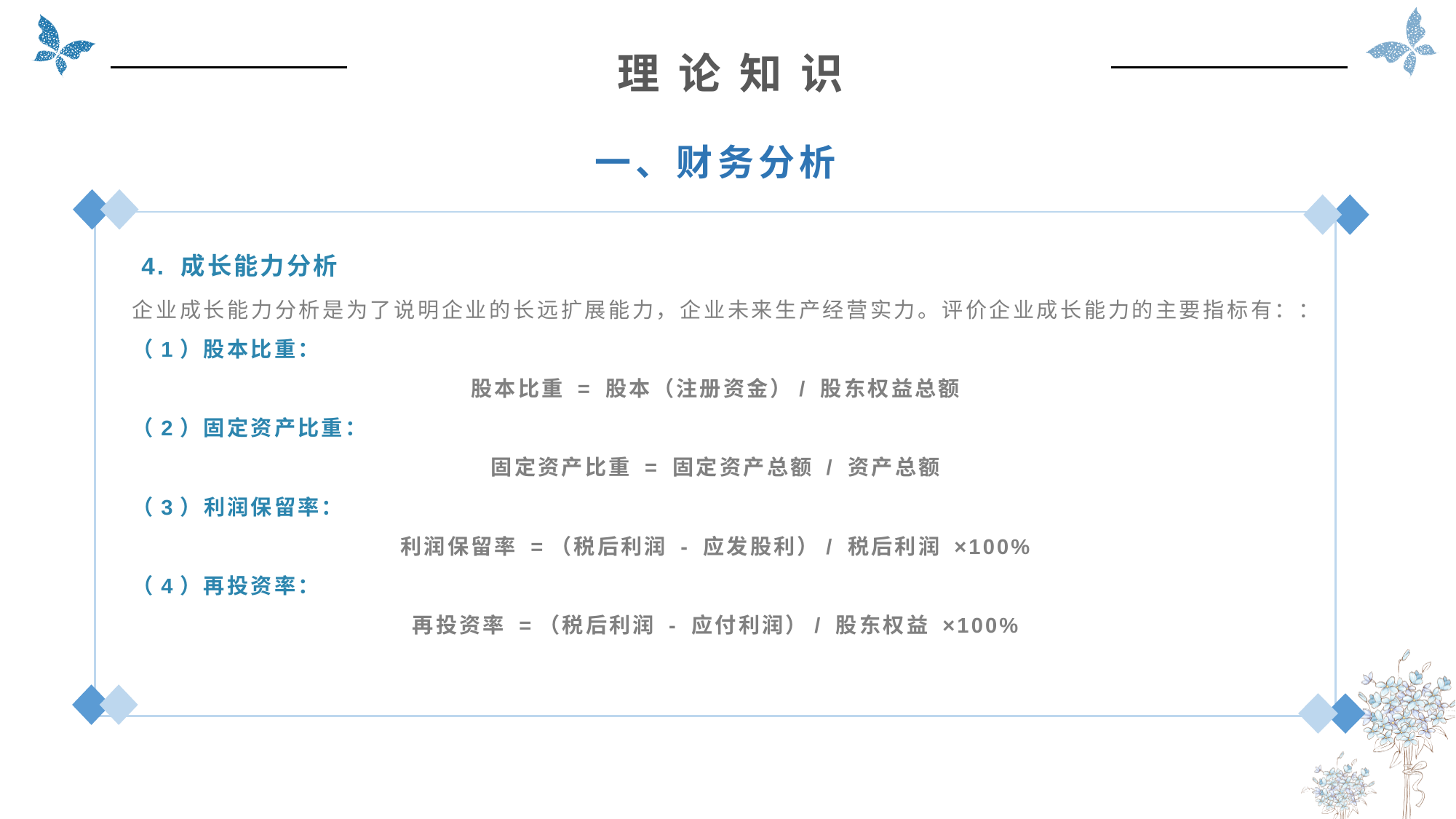

理 论 知 识
一、财务分析

 4. 成长能力分析
企业成长能力分析是为了说明企业的长远扩展能力，企业未来生产经营实力。评价企业成长能力的主要指标有：：
（1）股本比重：
股本比重 = 股本（注册资金）/ 股东权益总额
（2）固定资产比重：
固定资产比重 = 固定资产总额 / 资产总额
（3）利润保留率：
利润保留率 =（税后利润 - 应发股利）/ 税后利润 ×100%
（4）再投资率：
再投资率 =（税后利润 - 应付利润）/ 股东权益 ×100%